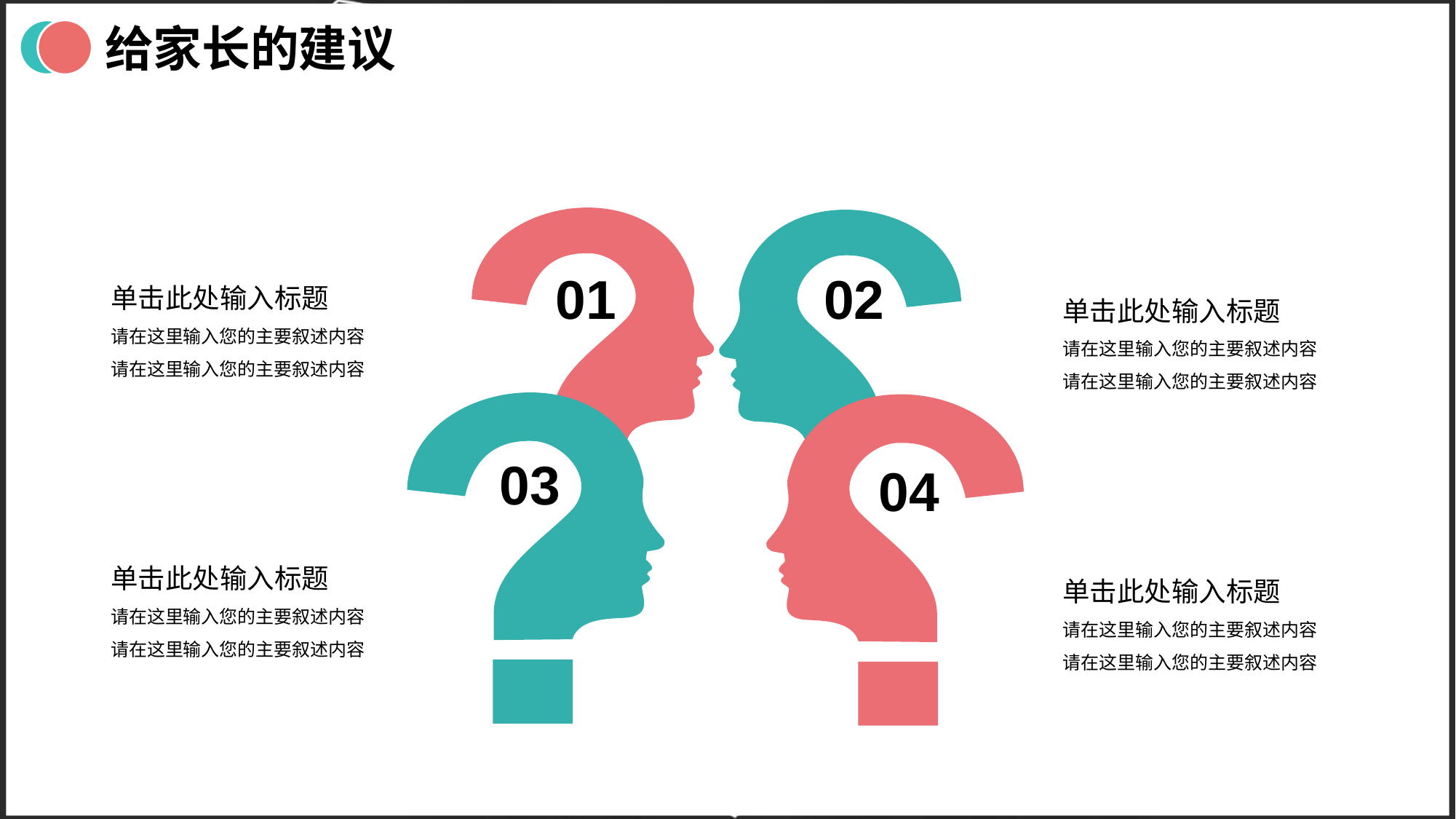

给家长的建议

单击此处输入标题
请在这里输入您的主要叙述内容
请在这里输入您的主要叙述内容

01
02
单击此处输入标题
请在这里输入您的主要叙述内容
请在这里输入您的主要叙述内容

03
04
单击此处输入标题
请在这里输入您的主要叙述内容
请在这里输入您的主要叙述内容

单击此处输入标题
请在这里输入您的主要叙述内容
请在这里输入您的主要叙述内容